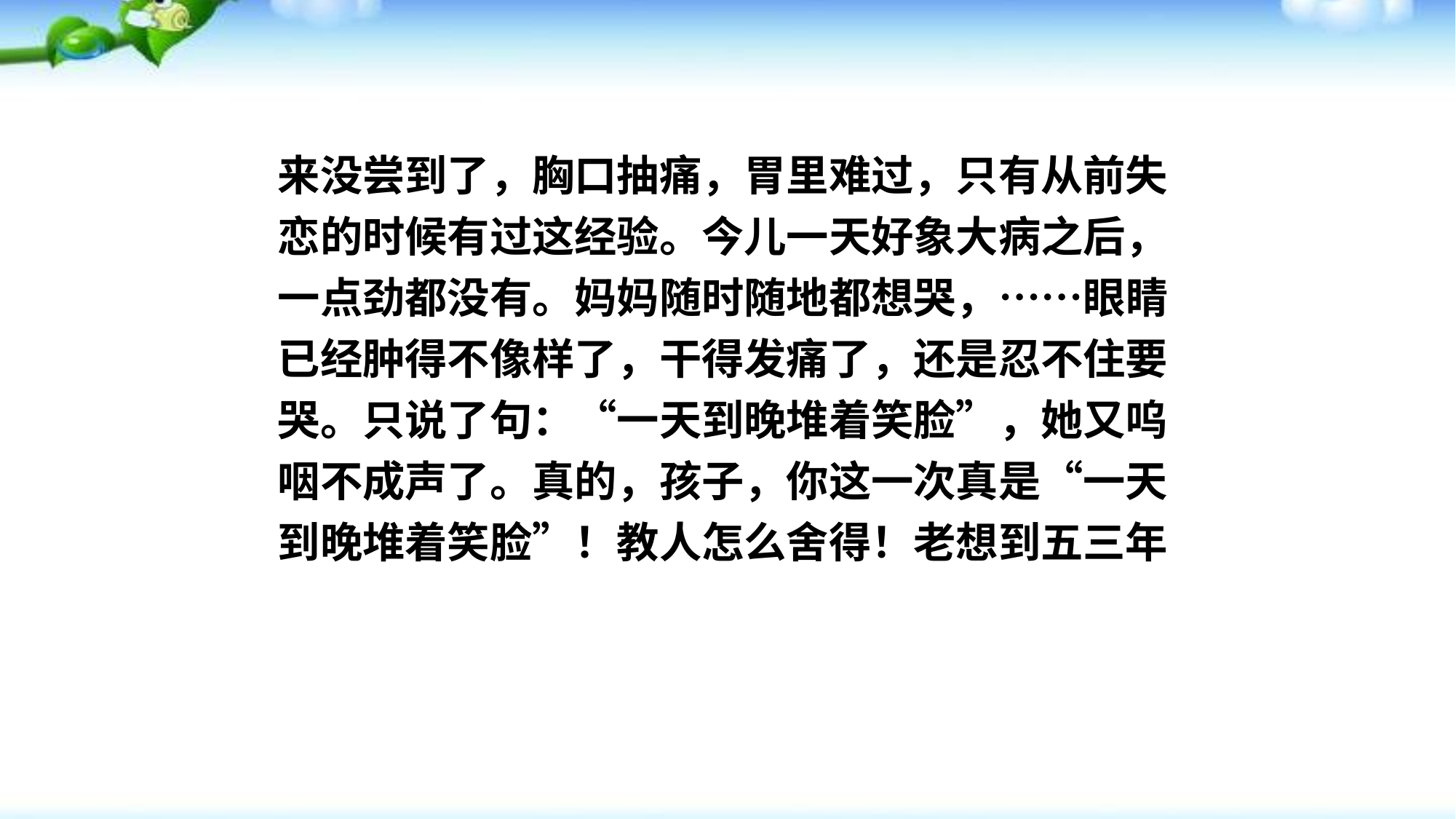

来没尝到了，胸口抽痛，胃里难过，只有从前失恋的时候有过这经验。今儿一天好象大病之后，一点劲都没有。妈妈随时随地都想哭，……眼睛已经肿得不像样了，干得发痛了，还是忍不住要哭。只说了句：“一天到晚堆着笑脸”，她又呜咽不成声了。真的，孩子，你这一次真是“一天到晚堆着笑脸”！教人怎么舍得！老想到五三年